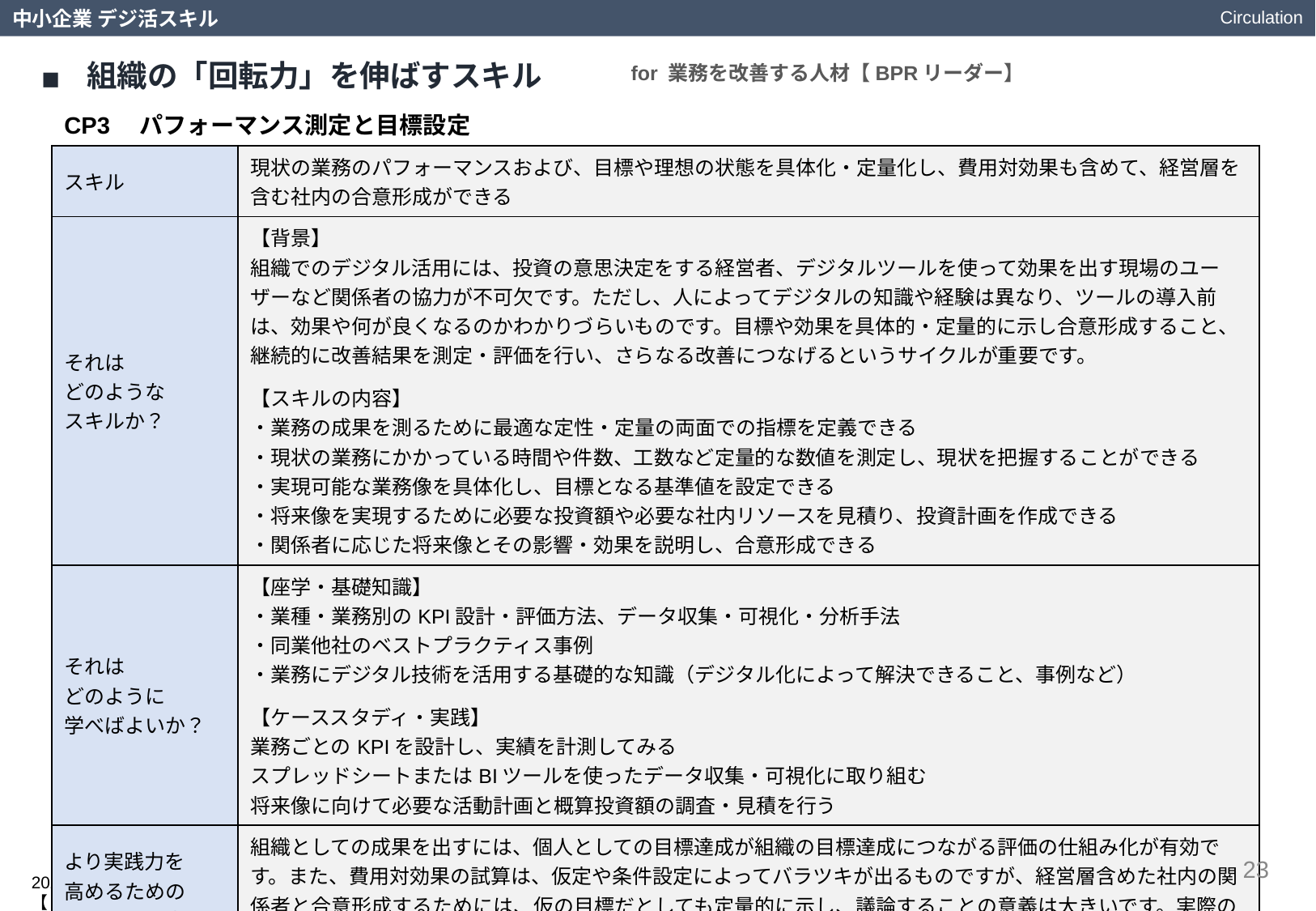

Circulation
中小企業 デジ活スキル
組織の「回転力」を伸ばすスキル
for 業務を改善する人材【BPRリーダー】
CP3　パフォーマンス測定と目標設定
| スキル | 現状の業務のパフォーマンスおよび、目標や理想の状態を具体化・定量化し、費用対効果も含めて、経営層を含む社内の合意形成ができる |
| --- | --- |
| それは どのような スキルか？ | 【背景】 組織でのデジタル活用には、投資の意思決定をする経営者、デジタルツールを使って効果を出す現場のユーザーなど関係者の協力が不可欠です。ただし、人によってデジタルの知識や経験は異なり、ツールの導入前は、効果や何が良くなるのかわかりづらいものです。目標や効果を具体的・定量的に示し合意形成すること、継続的に改善結果を測定・評価を行い、さらなる改善につなげるというサイクルが重要です。 【スキルの内容】 ・業務の成果を測るために最適な定性・定量の両面での指標を定義できる ・現状の業務にかかっている時間や件数、工数など定量的な数値を測定し、現状を把握することができる ・実現可能な業務像を具体化し、目標となる基準値を設定できる ・将来像を実現するために必要な投資額や必要な社内リソースを見積り、投資計画を作成できる ・関係者に応じた将来像とその影響・効果を説明し、合意形成できる |
| それは どのように 学べばよいか？ | 【座学・基礎知識】 ・業種・業務別のKPI設計・評価方法、データ収集・可視化・分析手法 ・同業他社のベストプラクティス事例 ・業務にデジタル技術を活用する基礎的な知識（デジタル化によって解決できること、事例など） 【ケーススタディ・実践】 業務ごとのKPIを設計し、実績を計測してみる スプレッドシートまたはBIツールを使ったデータ収集・可視化に取り組む 将来像に向けて必要な活動計画と概算投資額の調査・見積を行う |
| より実践力を 高めるための 視点や考え方は？ | 組織としての成果を出すには、個人としての目標達成が組織の目標達成につながる評価の仕組み化が有効です。また、費用対効果の試算は、仮定や条件設定によってバラツキが出るものですが、経営層含めた社内の関係者と合意形成するためには、仮の目標だとしても定量的に示し、議論することの意義は大きいです。実際の結果を目標と比較することで、試算が現実的でなかったのか、実践に問題があったのかなどの振り返りの材料になります。 |
23